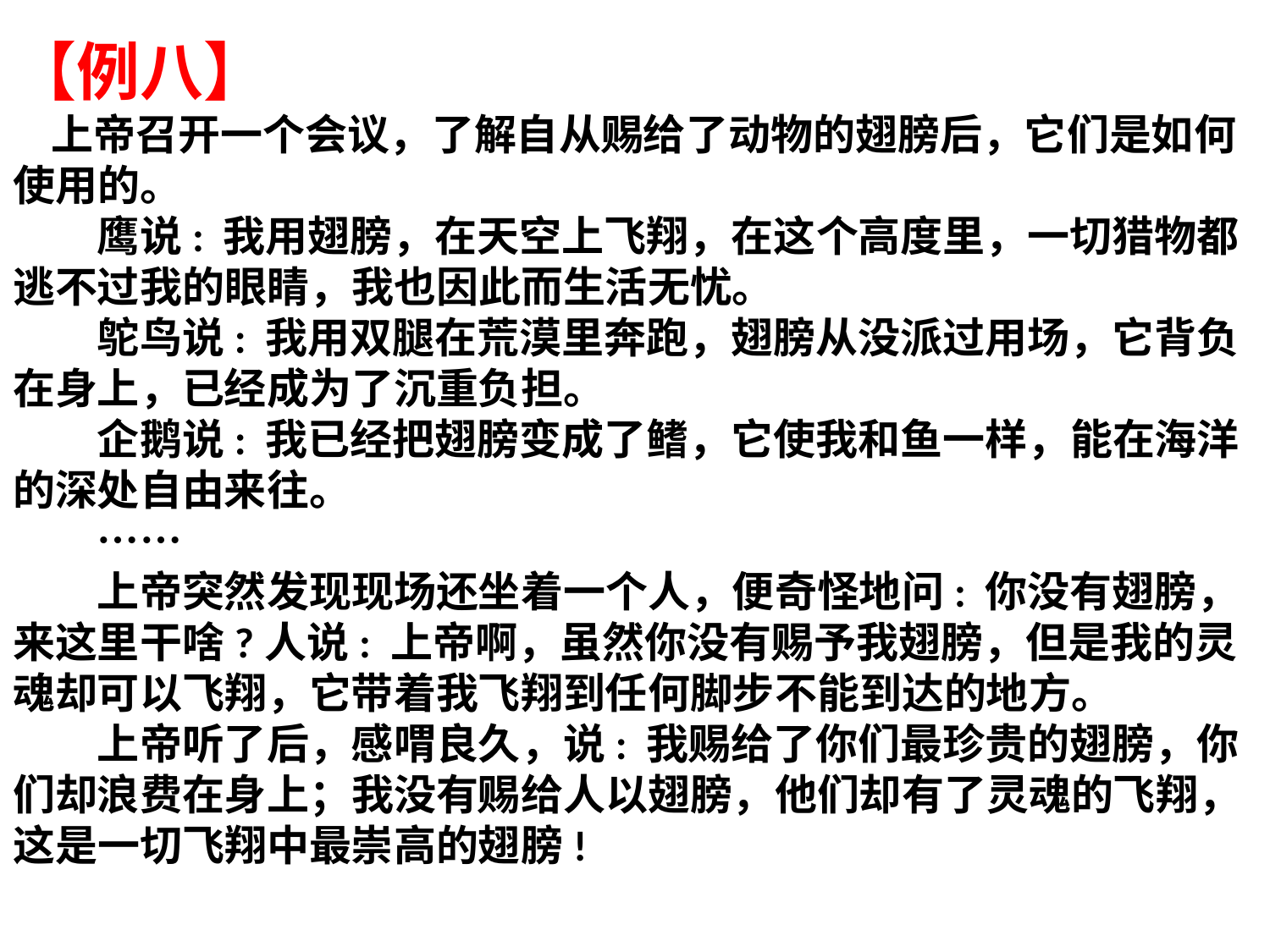

# 【例八】 上帝召开一个会议，了解自从赐给了动物的翅膀后，它们是如何使用的。 　　鹰说: 我用翅膀，在天空上飞翔，在这个高度里，一切猎物都逃不过我的眼睛，我也因此而生活无忧。 　　鸵鸟说: 我用双腿在荒漠里奔跑，翅膀从没派过用场，它背负在身上，已经成为了沉重负担。 　　企鹅说: 我已经把翅膀变成了鳍，它使我和鱼一样，能在海洋的深处自由来往。 　　…… 　　上帝突然发现现场还坐着一个人，便奇怪地问: 你没有翅膀，来这里干啥?人说: 上帝啊，虽然你没有赐予我翅膀，但是我的灵魂却可以飞翔，它带着我飞翔到任何脚步不能到达的地方。 　　上帝听了后，感喟良久，说: 我赐给了你们最珍贵的翅膀，你们却浪费在身上；我没有赐给人以翅膀，他们却有了灵魂的飞翔，这是一切飞翔中最崇高的翅膀!